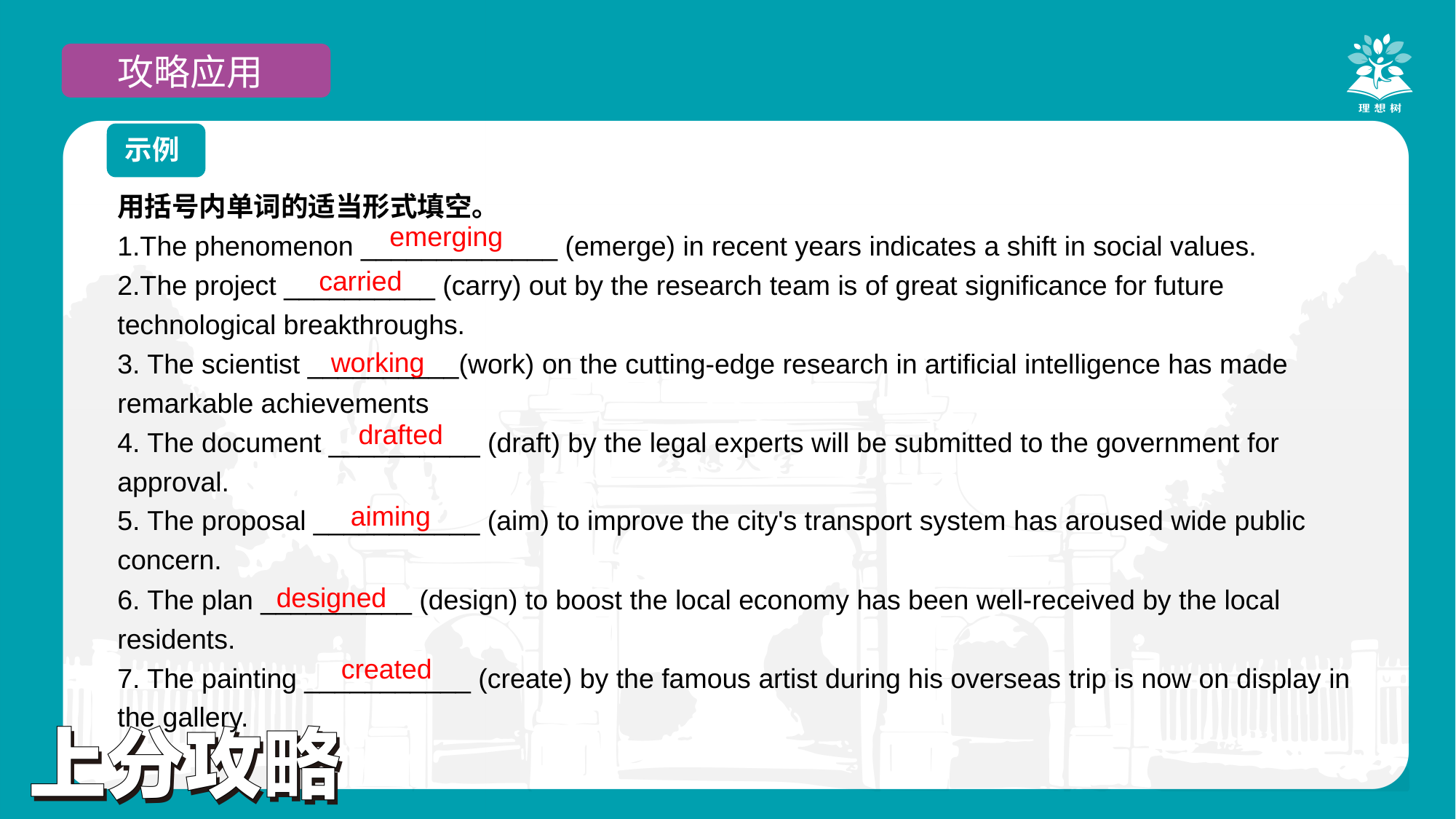

攻略应用

示例
用括号内单词的适当形式填空。
1.The phenomenon _____________ (emerge) in recent years indicates a shift in social values.
2.The project __________ (carry) out by the research team is of great significance for future technological breakthroughs.
3. The scientist __________(work) on the cutting-edge research in artificial intelligence has made remarkable achievements
4. The document __________ (draft) by the legal experts will be submitted to the government for approval.
5. The proposal ___________ (aim) to improve the city's transport system has aroused wide public concern.
6. The plan __________ (design) to boost the local economy has been well-received by the local residents.
7. The painting ___________ (create) by the famous artist during his overseas trip is now on display in the gallery.
emerging
carried
working
drafted
aiming
designed
created